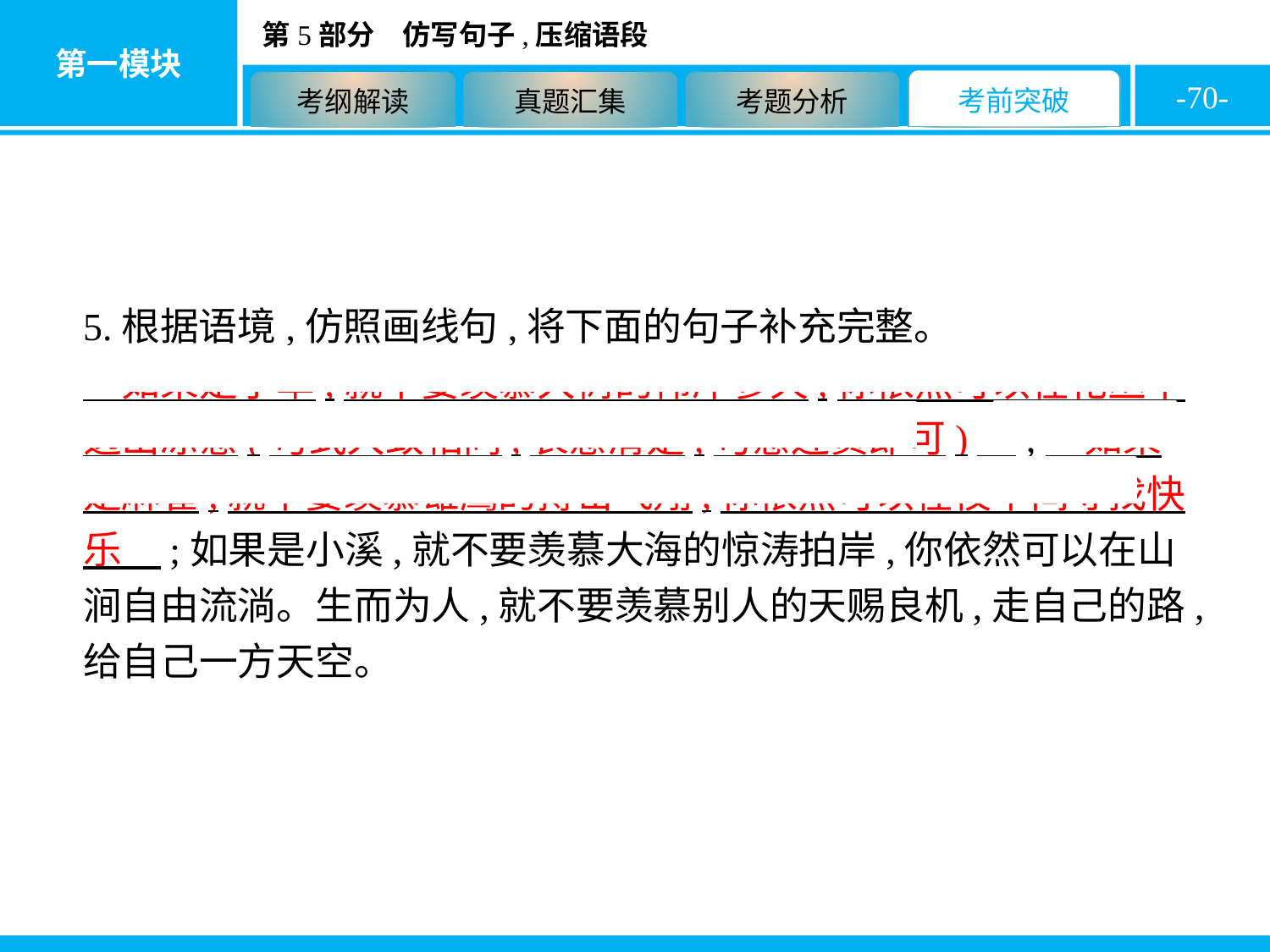

-70-
5.根据语境,仿照画线句,将下面的句子补充完整。
　如果是小草,就不要羡慕大树的伟岸参天,你依然可以在花丛下透出凉意(句式大致相同,表意清楚,句意连贯即可)　;　如果是麻雀,就不要羡慕雄鹰的搏击飞翔,你依然可以在枝丫间寻找快乐　;如果是小溪,就不要羡慕大海的惊涛拍岸,你依然可以在山涧自由流淌。生而为人,就不要羡慕别人的天赐良机,走自己的路,给自己一方天空。